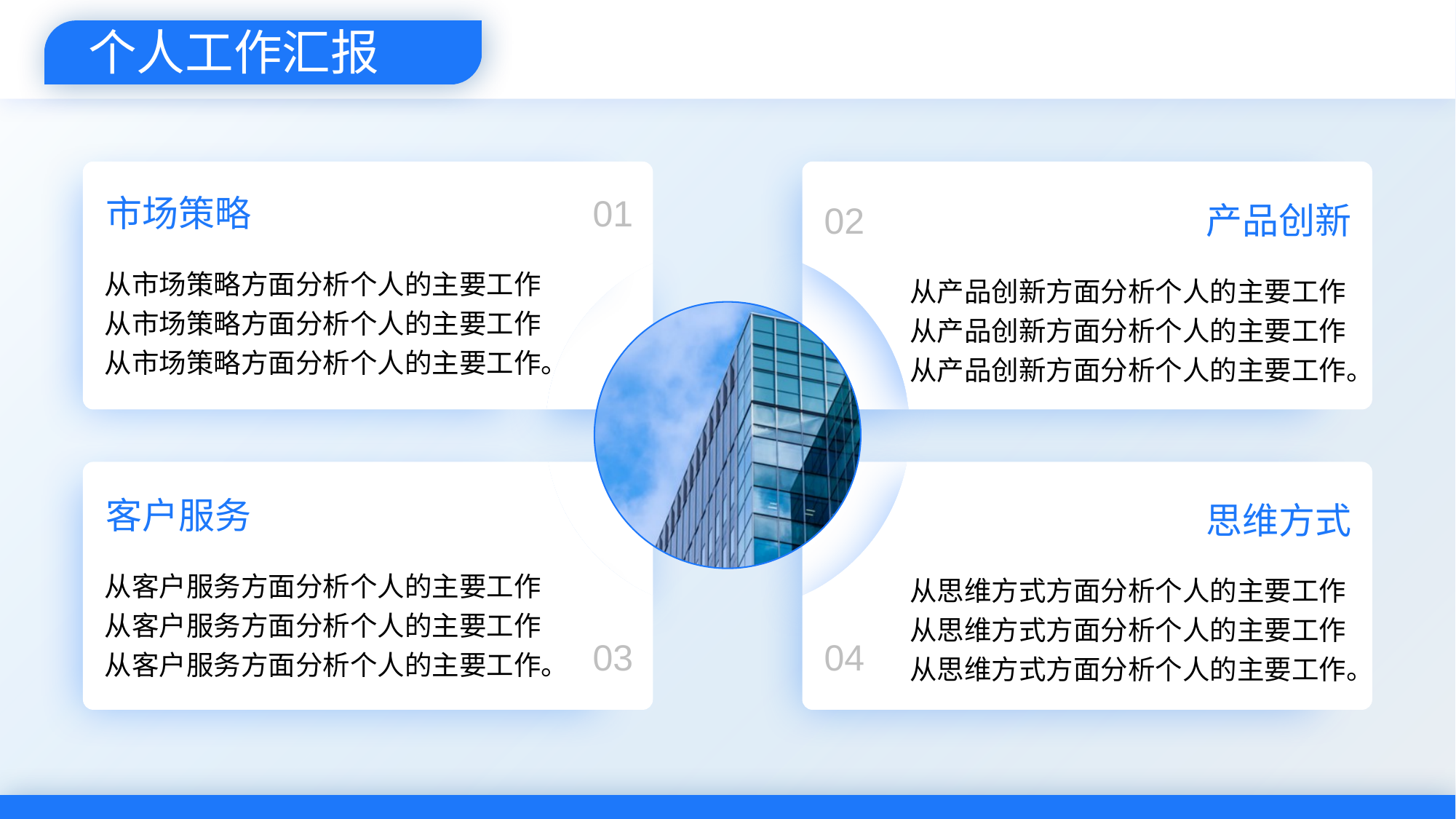

个人工作汇报

市场策略
01
从市场策略方面分析个人的主要工作从市场策略方面分析个人的主要工作
从市场策略方面分析个人的主要工作。
产品创新
02
从产品创新方面分析个人的主要工作从产品创新方面分析个人的主要工作
从产品创新方面分析个人的主要工作。

客户服务
从客户服务方面分析个人的主要工作从客户服务方面分析个人的主要工作
从客户服务方面分析个人的主要工作。
03
思维方式
从思维方式方面分析个人的主要工作从思维方式方面分析个人的主要工作
从思维方式方面分析个人的主要工作。
04